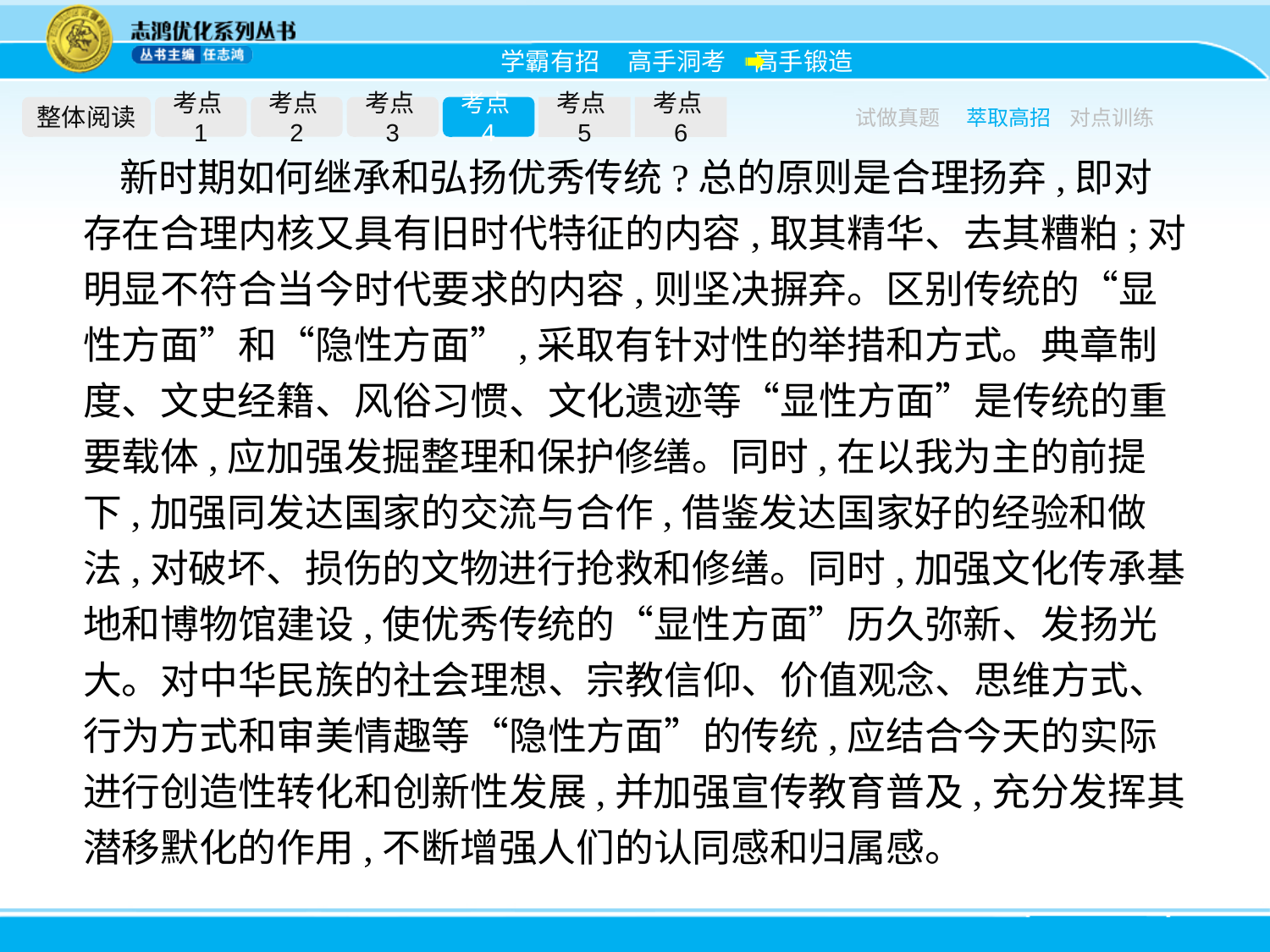

整体阅读
考点1
考点2
考点3
考点4
考点5
考点6
试做真题
萃取高招
对点训练
新时期如何继承和弘扬优秀传统?总的原则是合理扬弃,即对存在合理内核又具有旧时代特征的内容,取其精华、去其糟粕;对明显不符合当今时代要求的内容,则坚决摒弃。区别传统的“显性方面”和“隐性方面”,采取有针对性的举措和方式。典章制度、文史经籍、风俗习惯、文化遗迹等“显性方面”是传统的重要载体,应加强发掘整理和保护修缮。同时,在以我为主的前提下,加强同发达国家的交流与合作,借鉴发达国家好的经验和做法,对破坏、损伤的文物进行抢救和修缮。同时,加强文化传承基地和博物馆建设,使优秀传统的“显性方面”历久弥新、发扬光大。对中华民族的社会理想、宗教信仰、价值观念、思维方式、行为方式和审美情趣等“隐性方面”的传统,应结合今天的实际进行创造性转化和创新性发展,并加强宣传教育普及,充分发挥其潜移默化的作用,不断增强人们的认同感和归属感。